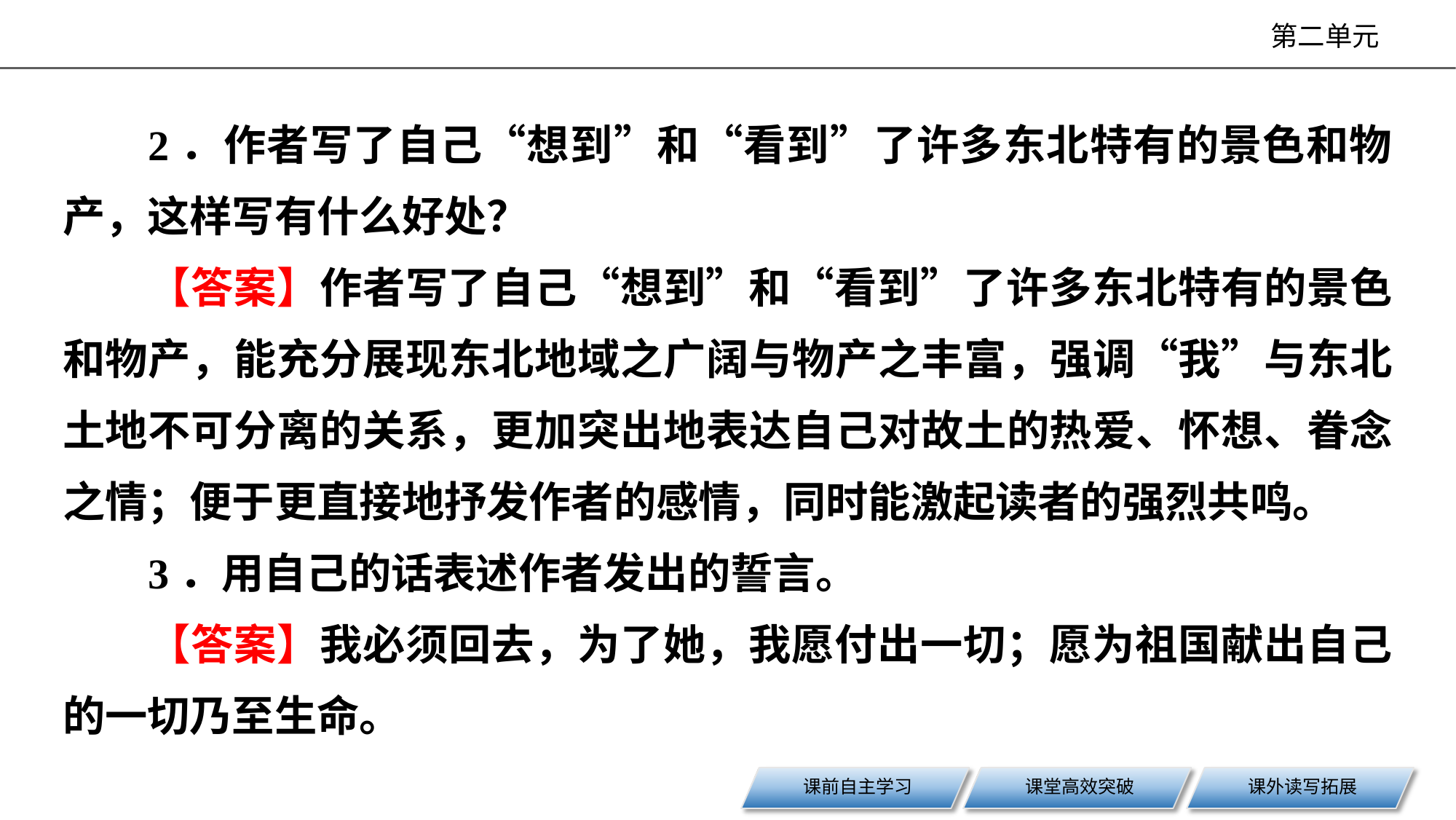

2．作者写了自己“想到”和“看到”了许多东北特有的景色和物产，这样写有什么好处？
【答案】作者写了自己“想到”和“看到”了许多东北特有的景色和物产，能充分展现东北地域之广阔与物产之丰富，强调“我”与东北土地不可分离的关系，更加突出地表达自己对故土的热爱、怀想、眷念之情；便于更直接地抒发作者的感情，同时能激起读者的强烈共鸣。
3．用自己的话表述作者发出的誓言。
【答案】我必须回去，为了她，我愿付出一切；愿为祖国献出自己的一切乃至生命。